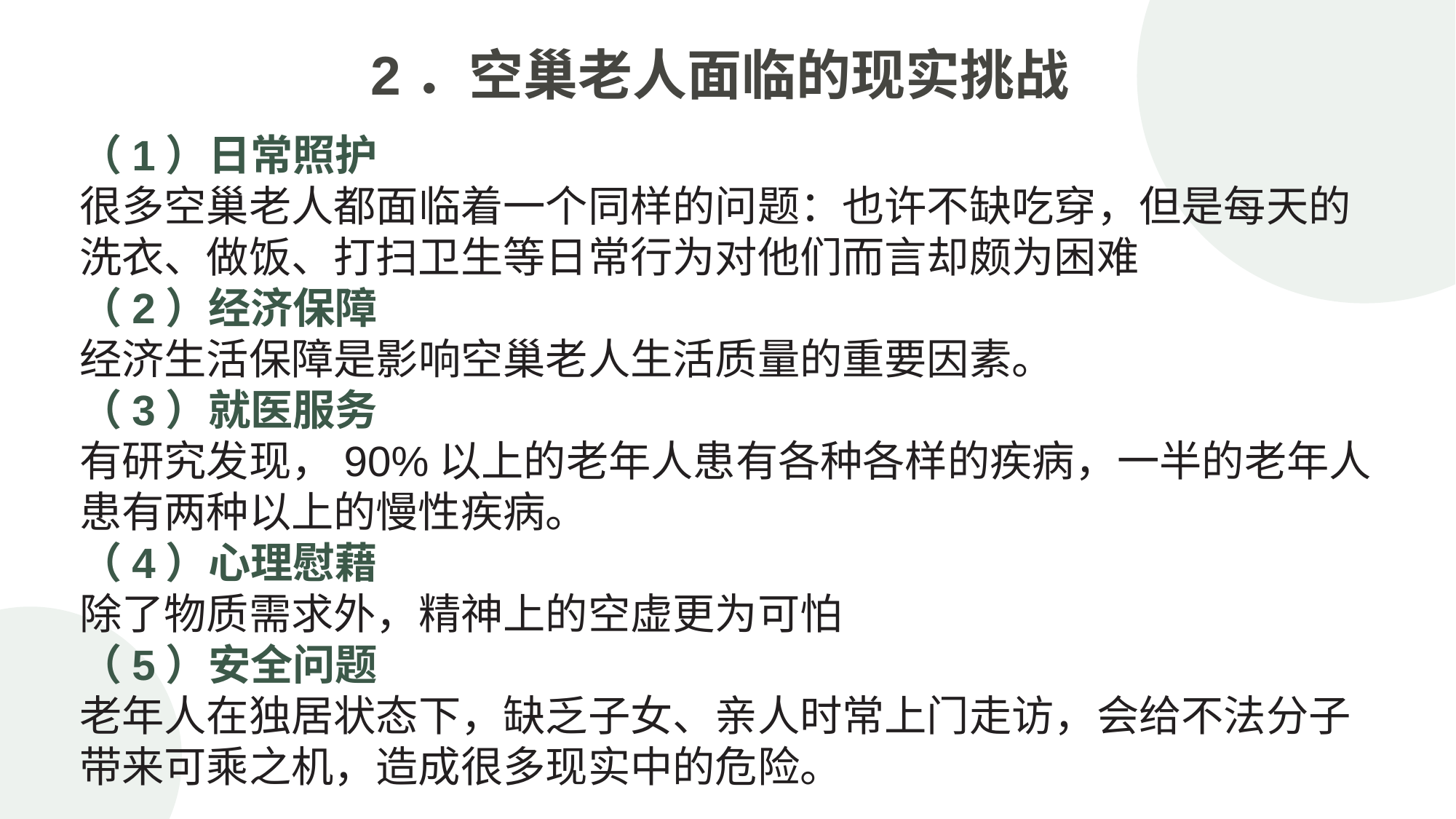

2．空巢老人面临的现实挑战
（1）日常照护
很多空巢老人都面临着一个同样的问题：也许不缺吃穿，但是每天的洗衣、做饭、打扫卫生等日常行为对他们而言却颇为困难
（2）经济保障
经济生活保障是影响空巢老人生活质量的重要因素。
（3）就医服务
有研究发现，90%以上的老年人患有各种各样的疾病，一半的老年人患有两种以上的慢性疾病。
（4）心理慰藉
除了物质需求外，精神上的空虚更为可怕
（5）安全问题
老年人在独居状态下，缺乏子女、亲人时常上门走访，会给不法分子带来可乘之机，造成很多现实中的危险。